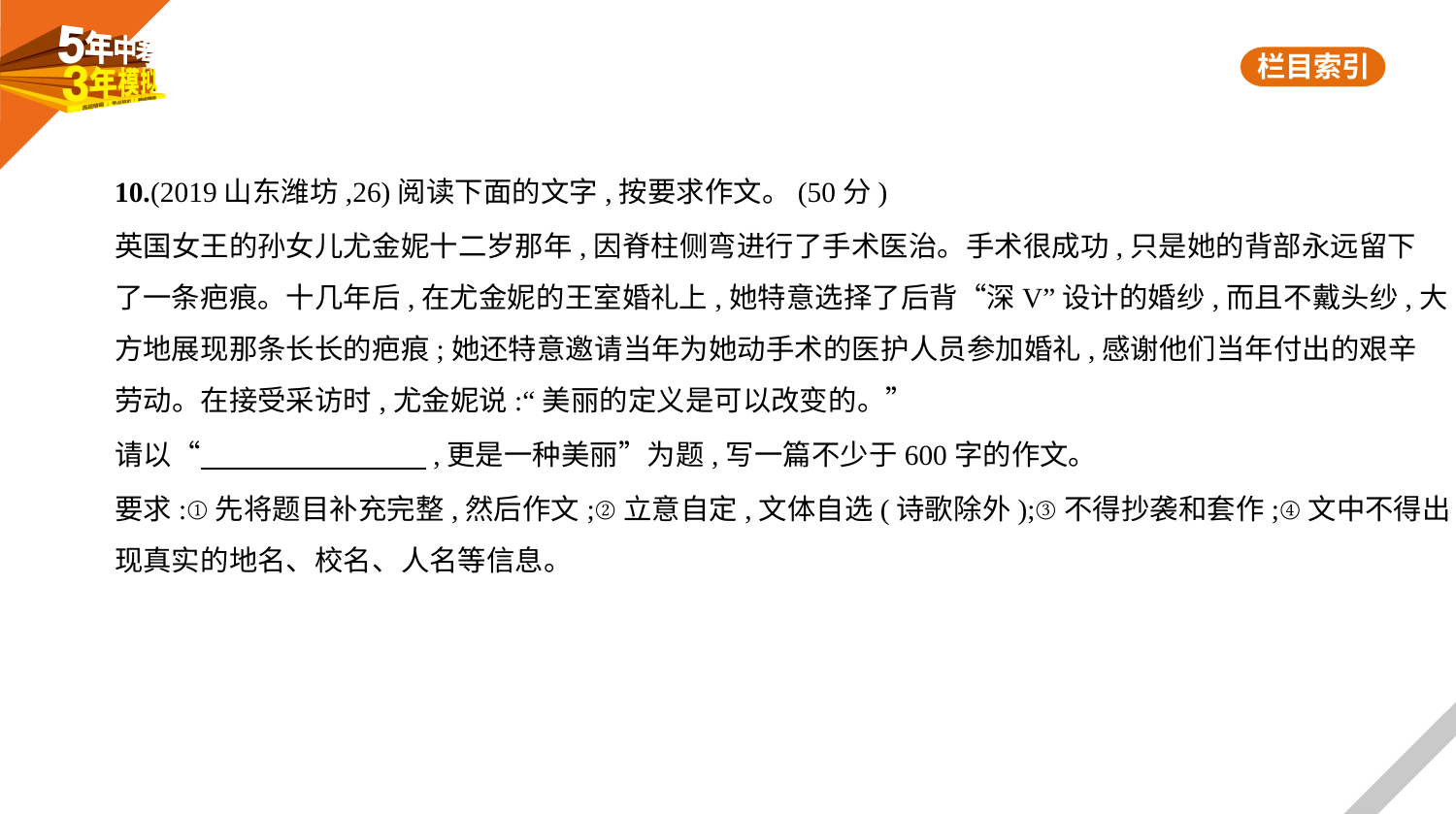

10.(2019山东潍坊,26)阅读下面的文字,按要求作文。(50分)
英国女王的孙女儿尤金妮十二岁那年,因脊柱侧弯进行了手术医治。手术很成功,只是她的背部永远留下
了一条疤痕。十几年后,在尤金妮的王室婚礼上,她特意选择了后背“深V”设计的婚纱,而且不戴头纱,大
方地展现那条长长的疤痕;她还特意邀请当年为她动手术的医护人员参加婚礼,感谢他们当年付出的艰辛
劳动。在接受采访时,尤金妮说:“美丽的定义是可以改变的。”
请以“　　　　　　　    ,更是一种美丽”为题,写一篇不少于600字的作文。
要求:①先将题目补充完整,然后作文;②立意自定,文体自选(诗歌除外);③不得抄袭和套作;④文中不得出
现真实的地名、校名、人名等信息。